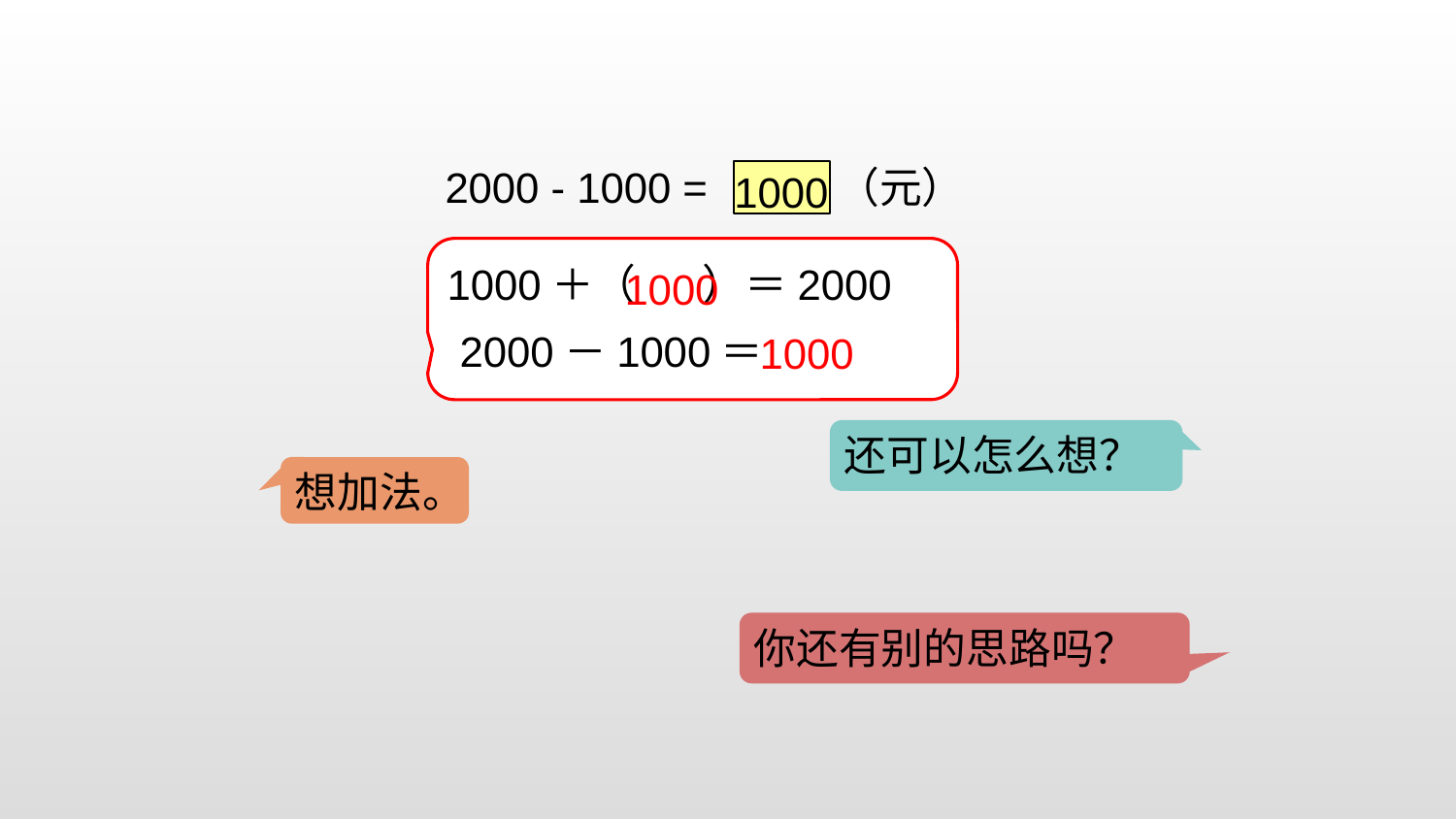

2000 - 1000 =          （元）
1000

1000
1000＋（       ）＝2000
1000
2000－1000＝
还可以怎么想？
想加法。
你还有别的思路吗？